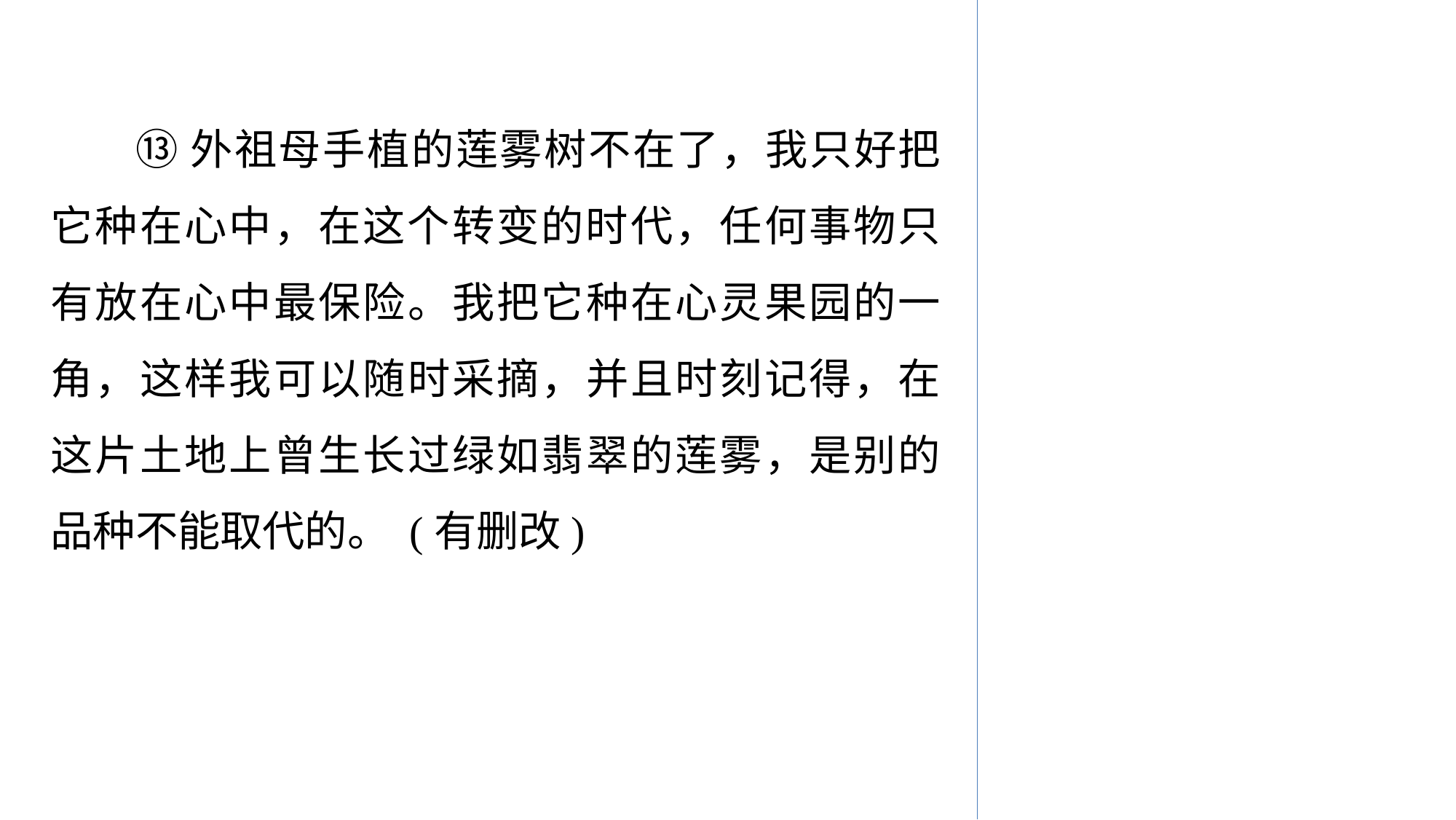

⑬外祖母手植的莲雾树不在了，我只好把它种在心中，在这个转变的时代，任何事物只有放在心中最保险。我把它种在心灵果园的一角，这样我可以随时采摘，并且时刻记得，在这片土地上曾生长过绿如翡翠的莲雾，是别的品种不能取代的。 (有删改)